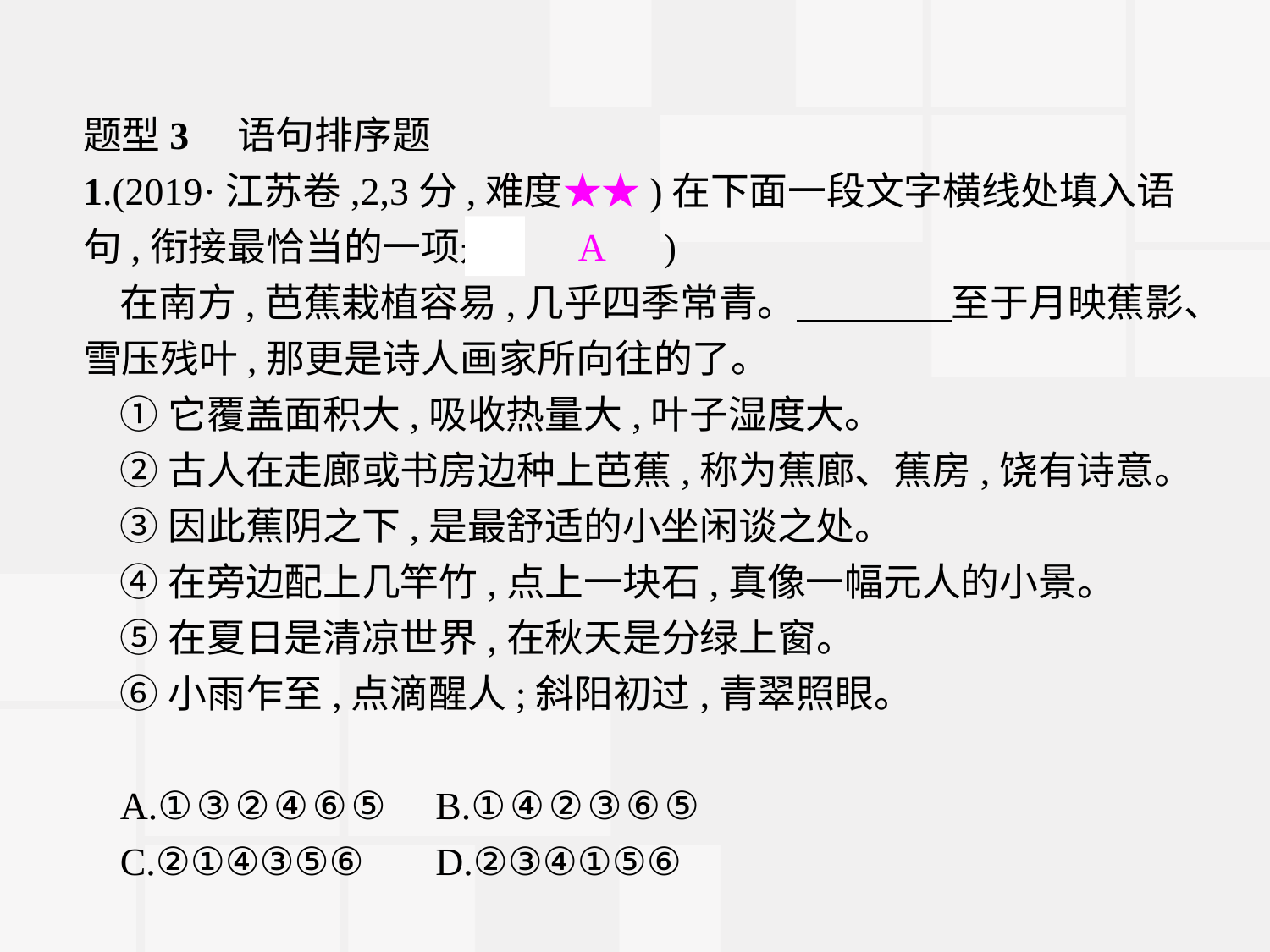

题型3　语句排序题
1.(2019·江苏卷,2,3分,难度★★)在下面一段文字横线处填入语句,衔接最恰当的一项是(　A　)
在南方,芭蕉栽植容易,几乎四季常青。　　　　至于月映蕉影、雪压残叶,那更是诗人画家所向往的了。
①它覆盖面积大,吸收热量大,叶子湿度大。
②古人在走廊或书房边种上芭蕉,称为蕉廊、蕉房,饶有诗意。
③因此蕉阴之下,是最舒适的小坐闲谈之处。
④在旁边配上几竿竹,点上一块石,真像一幅元人的小景。
⑤在夏日是清凉世界,在秋天是分绿上窗。
⑥小雨乍至,点滴醒人;斜阳初过,青翠照眼。
A.①③②④⑥⑤	B.①④②③⑥⑤
C.②①④③⑤⑥	D.②③④①⑤⑥